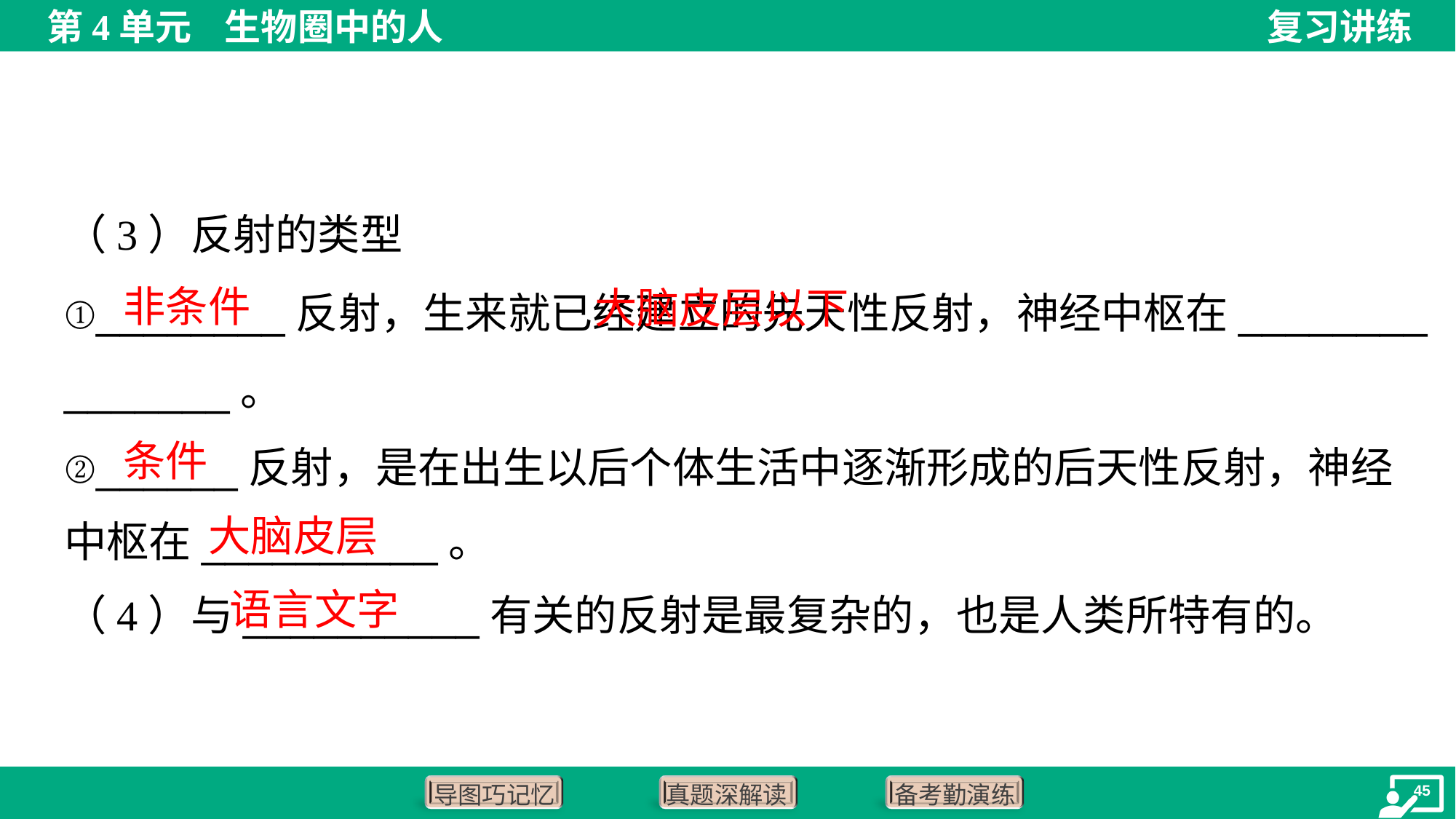

（3）反射的类型
                                                       大脑皮层以下
非条件
①________反射，生来就已经建立的先天性反射，神经中枢在________
_______。
②______反射，是在出生以后个体生活中逐渐形成的后天性反射，神经
中枢在__________。
条件
大脑皮层
语言文字
（4）与__________有关的反射是最复杂的，也是人类所特有的。